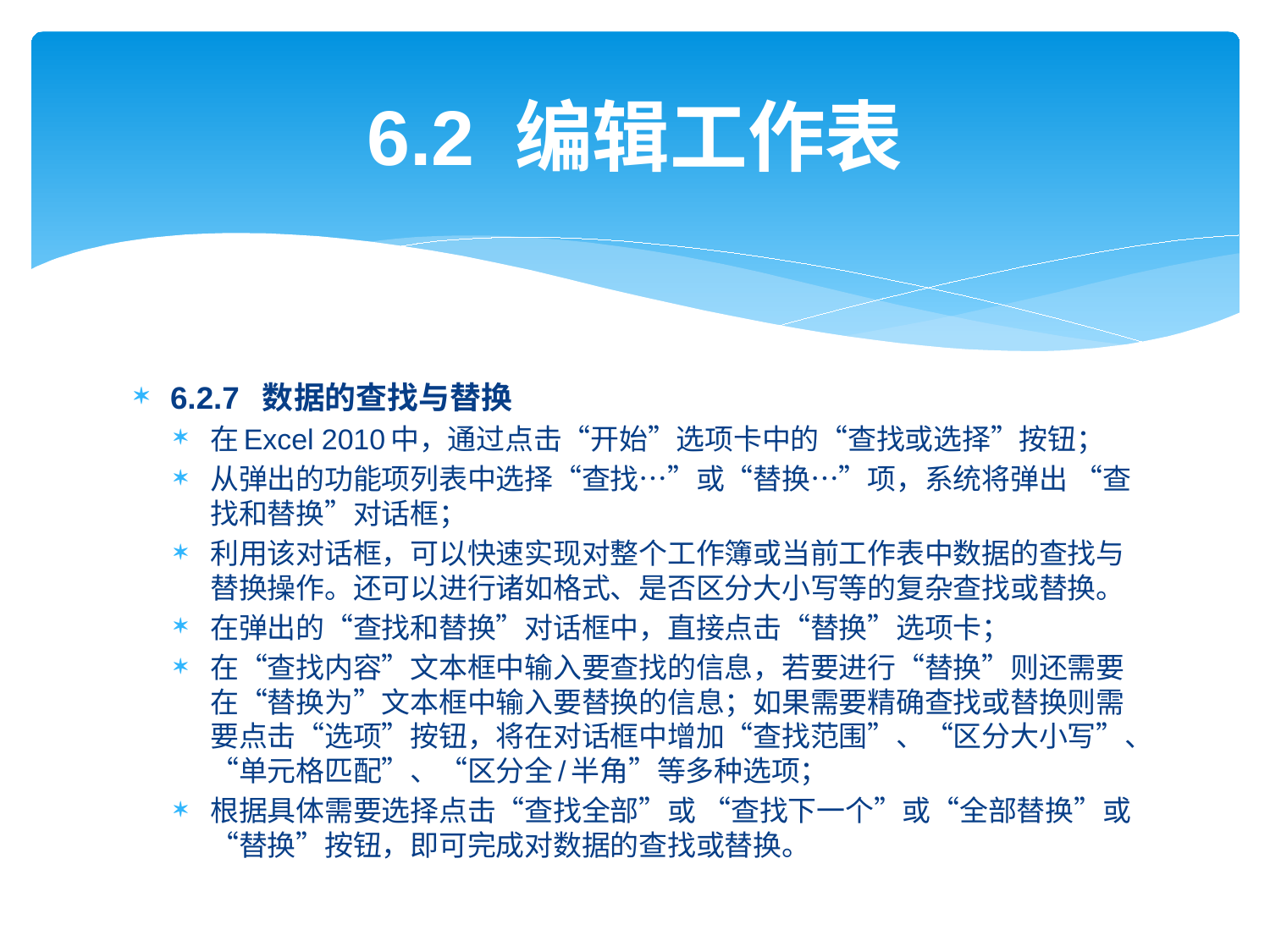

# 6.2 编辑工作表
6.2.7  数据的查找与替换
在Excel 2010中，通过点击“开始”选项卡中的“查找或选择”按钮；
从弹出的功能项列表中选择“查找…”或“替换…”项，系统将弹出 “查找和替换”对话框；
利用该对话框，可以快速实现对整个工作簿或当前工作表中数据的查找与替换操作。还可以进行诸如格式、是否区分大小写等的复杂查找或替换。
在弹出的“查找和替换”对话框中，直接点击“替换”选项卡；
在“查找内容”文本框中输入要查找的信息，若要进行“替换”则还需要在“替换为”文本框中输入要替换的信息；如果需要精确查找或替换则需要点击“选项”按钮，将在对话框中增加“查找范围”、“区分大小写”、“单元格匹配”、“区分全/半角”等多种选项；
根据具体需要选择点击“查找全部”或 “查找下一个”或“全部替换”或“替换”按钮，即可完成对数据的查找或替换。